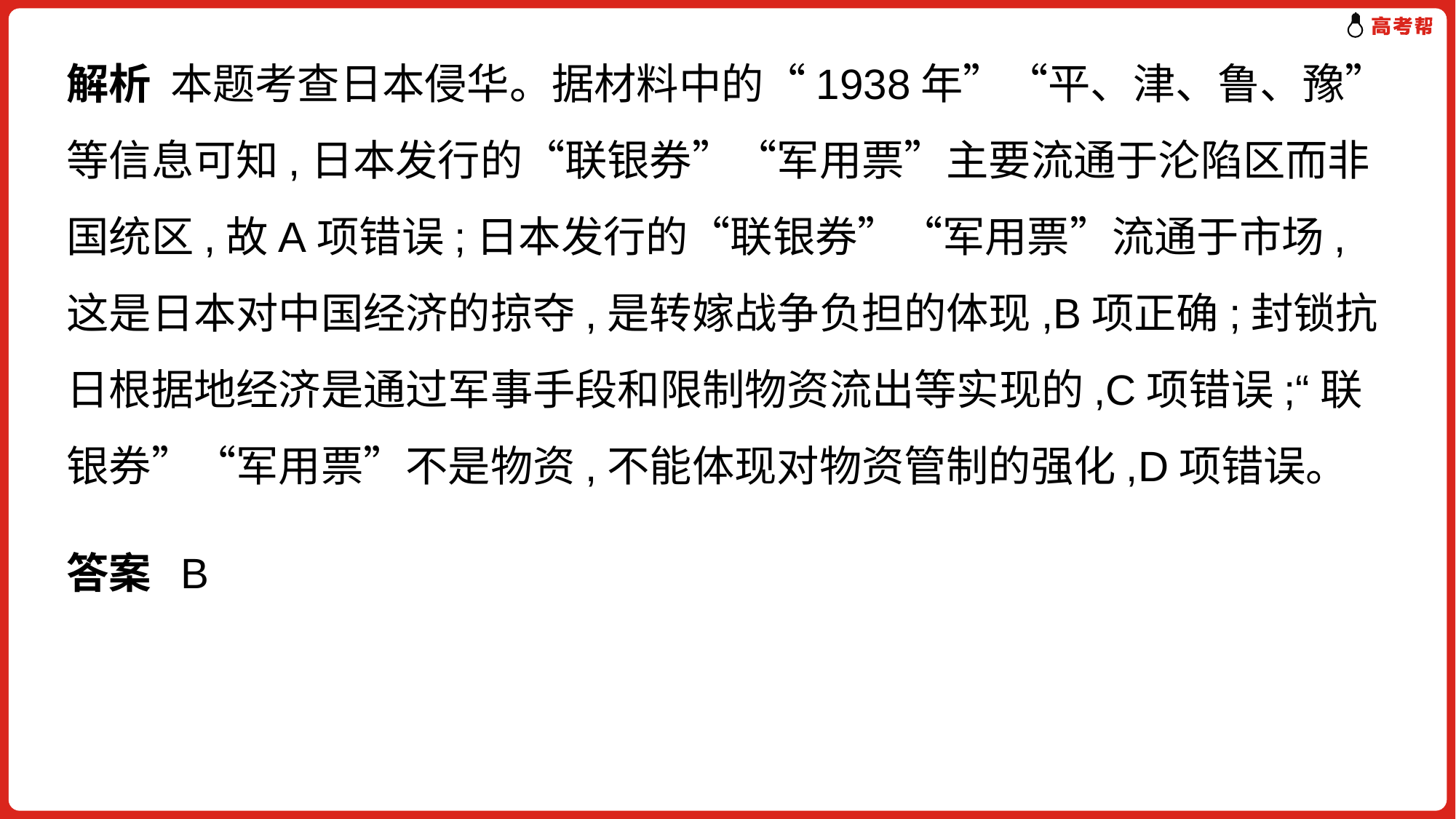

解析  本题考查日本侵华。据材料中的“1938年”“平、津、鲁、豫”等信息可知,日本发行的“联银券”“军用票”主要流通于沦陷区而非国统区,故A项错误;日本发行的“联银券”“军用票”流通于市场,这是日本对中国经济的掠夺,是转嫁战争负担的体现,B项正确;封锁抗日根据地经济是通过军事手段和限制物资流出等实现的,C项错误;“联银券”“军用票”不是物资,不能体现对物资管制的强化,D项错误。
答案  B